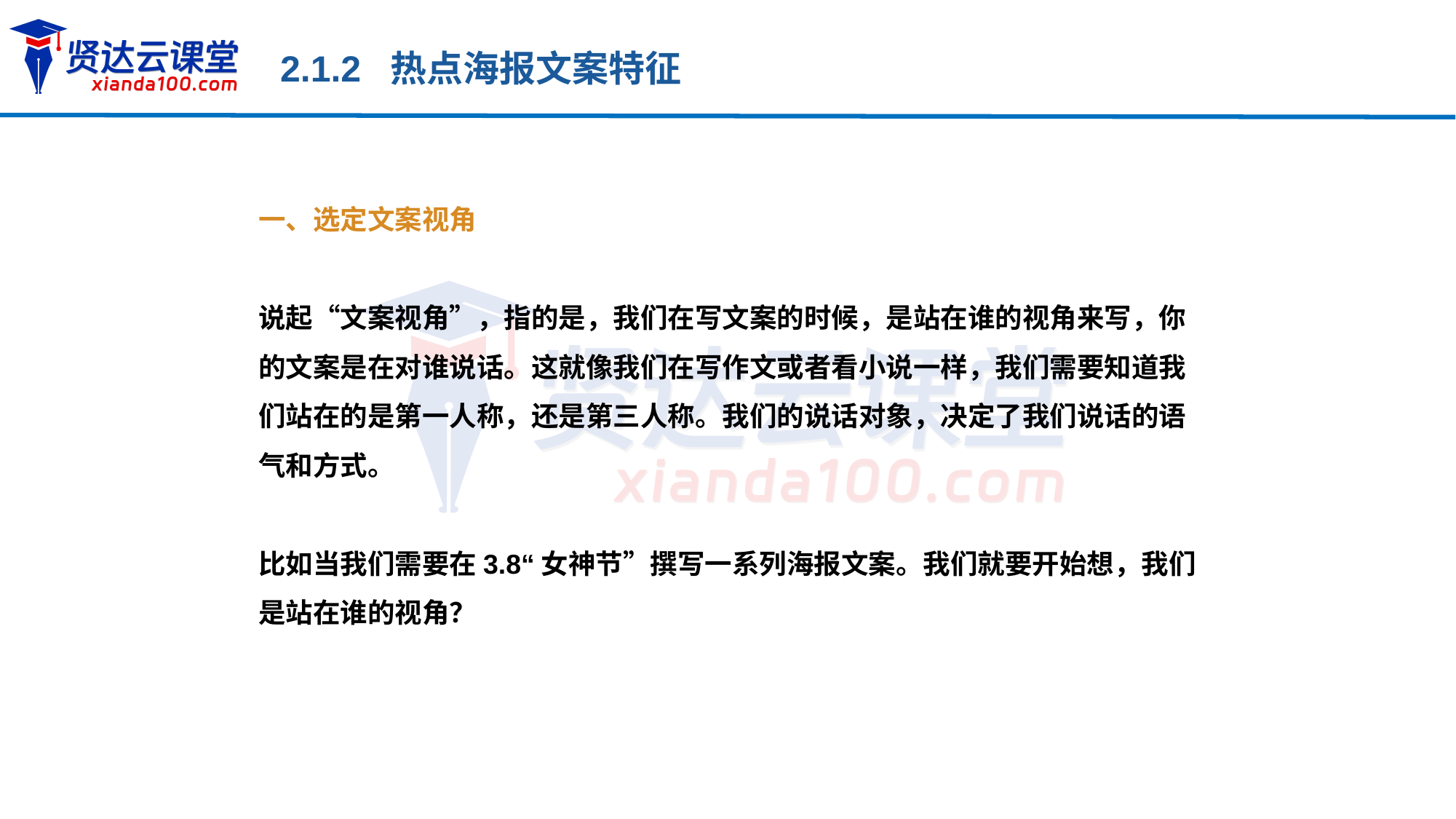

2.1.2  热点海报文案特征
一、选定文案视角

说起“文案视角”，指的是，我们在写文案的时候，是站在谁的视角来写，你的文案是在对谁说话。这就像我们在写作文或者看小说一样，我们需要知道我们站在的是第一人称，还是第三人称。我们的说话对象，决定了我们说话的语气和方式。

比如当我们需要在3.8“女神节”撰写一系列海报文案。我们就要开始想，我们是站在谁的视角？